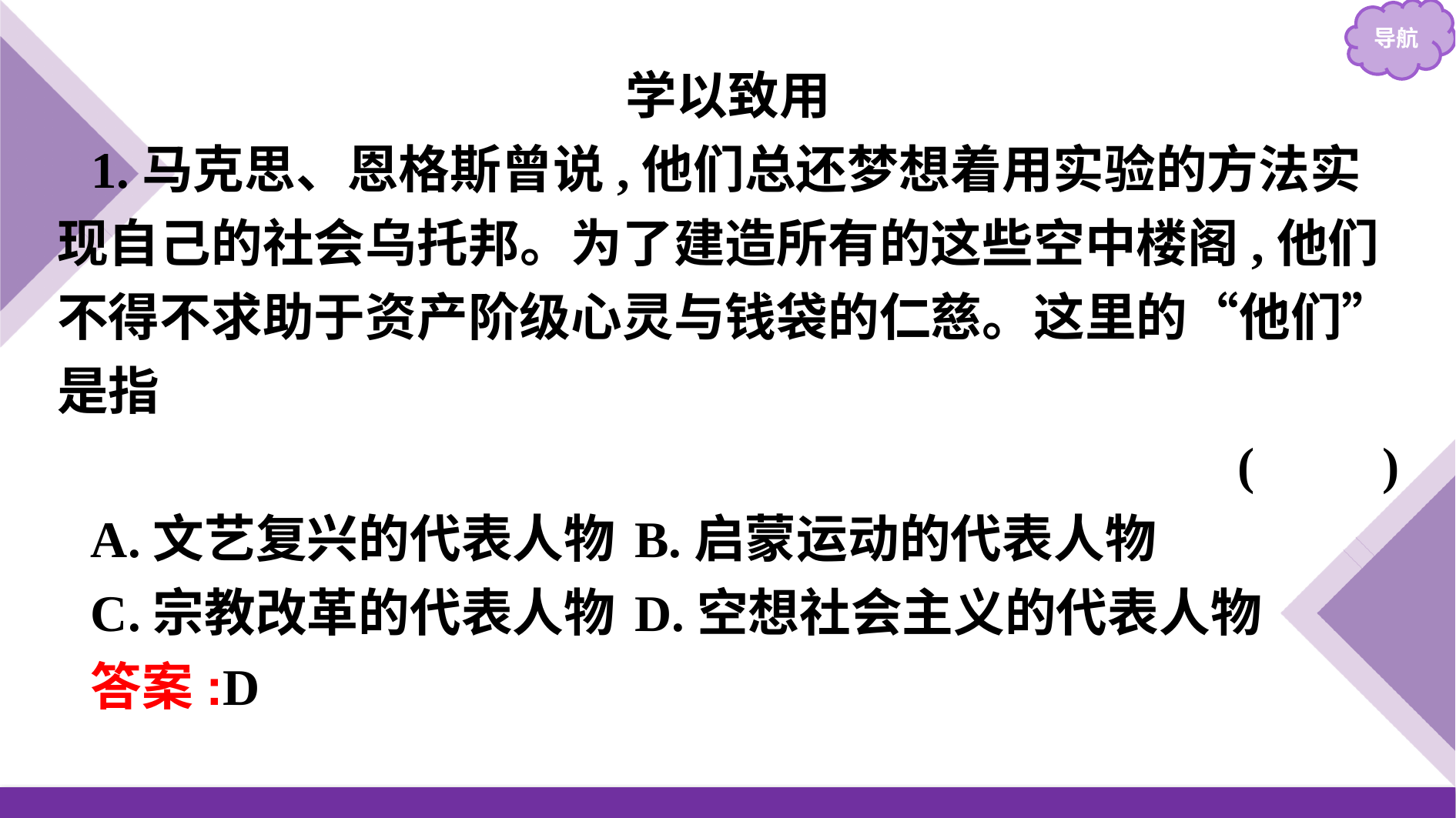

学以致用
1.马克思、恩格斯曾说,他们总还梦想着用实验的方法实现自己的社会乌托邦。为了建造所有的这些空中楼阁,他们不得不求助于资产阶级心灵与钱袋的仁慈。这里的“他们”是指
(　　)
A.文艺复兴的代表人物	B.启蒙运动的代表人物
C.宗教改革的代表人物	D.空想社会主义的代表人物
答案:D